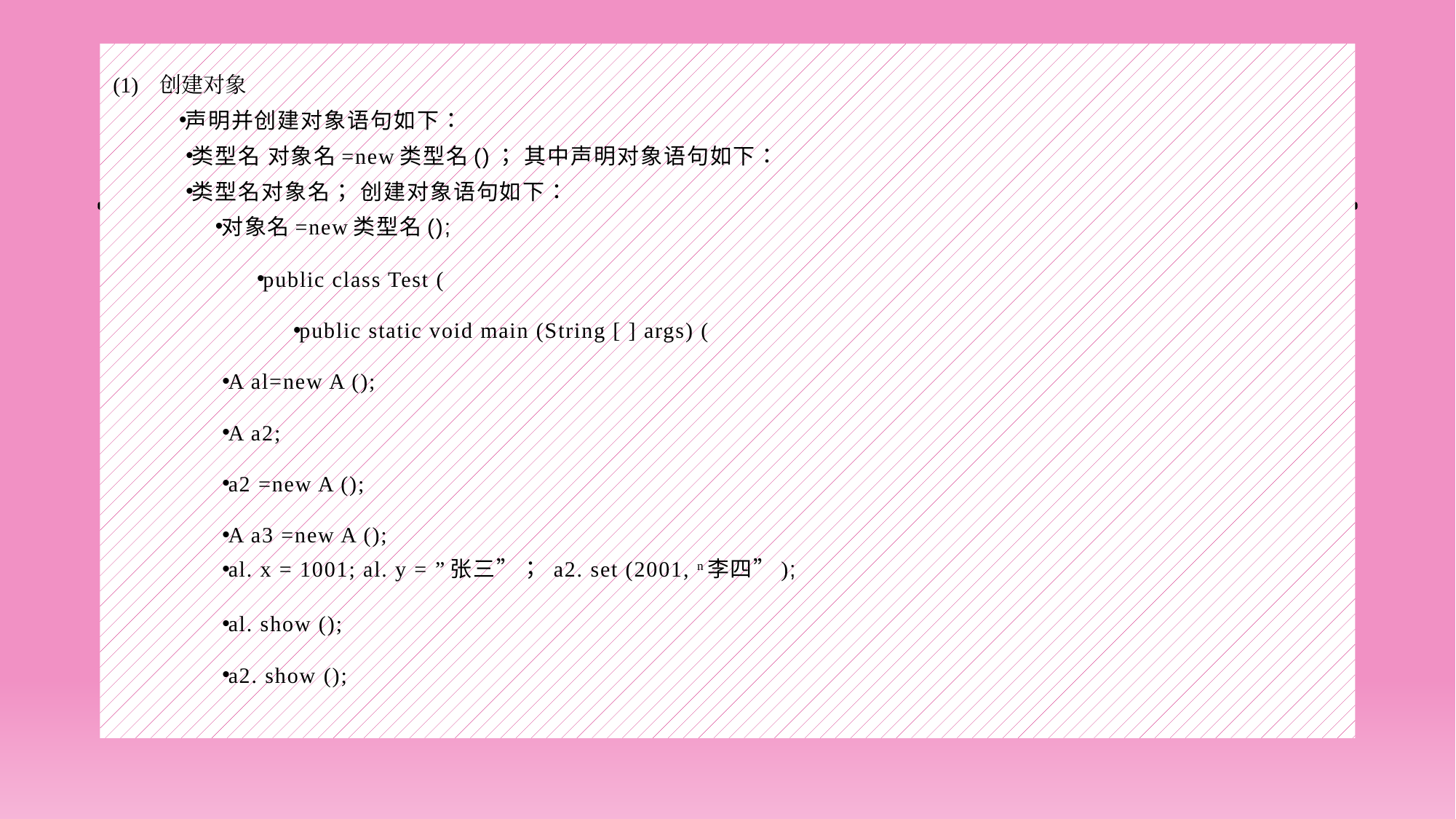

#
创建对象
声明并创建对象语句如下：
类型名 对象名=new类型名()； 其中声明对象语句如下：
类型名对象名； 创建对象语句如下：
对象名=new类型名();
public class Test (
public static void main (String [ ] args) (
A al=new A ();
A a2;
a2 =new A ();
A a3 =new A ();
al. x = 1001; al. y = ”张三”； a2. set (2001, n李四”);
al. show ();
a2. show ();